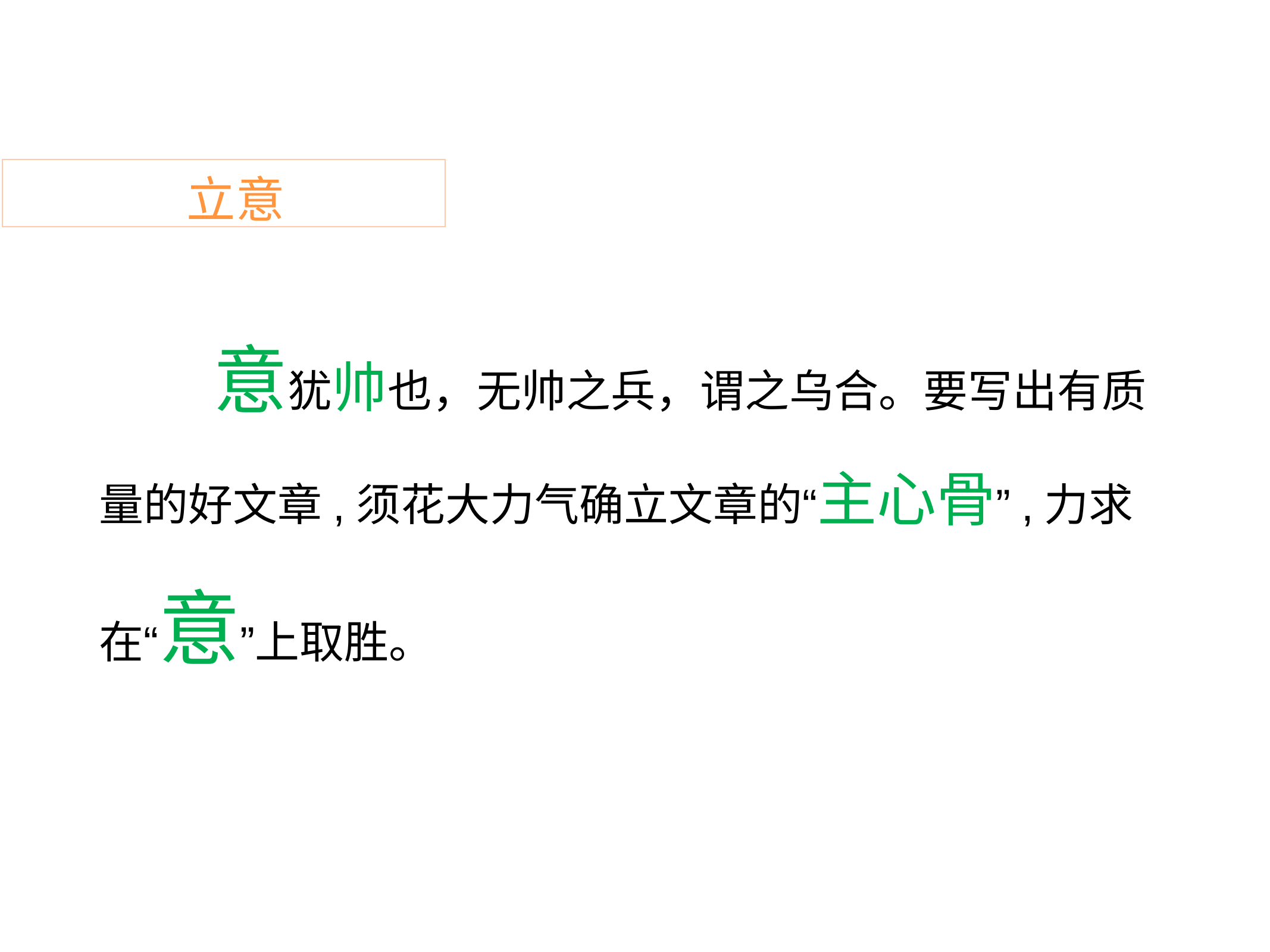

立意
# 意犹帅也，无帅之兵，谓之乌合。要写出有质
量的好文章,须花大力气确立文章的“主心骨”,力求
在“意”上取胜。